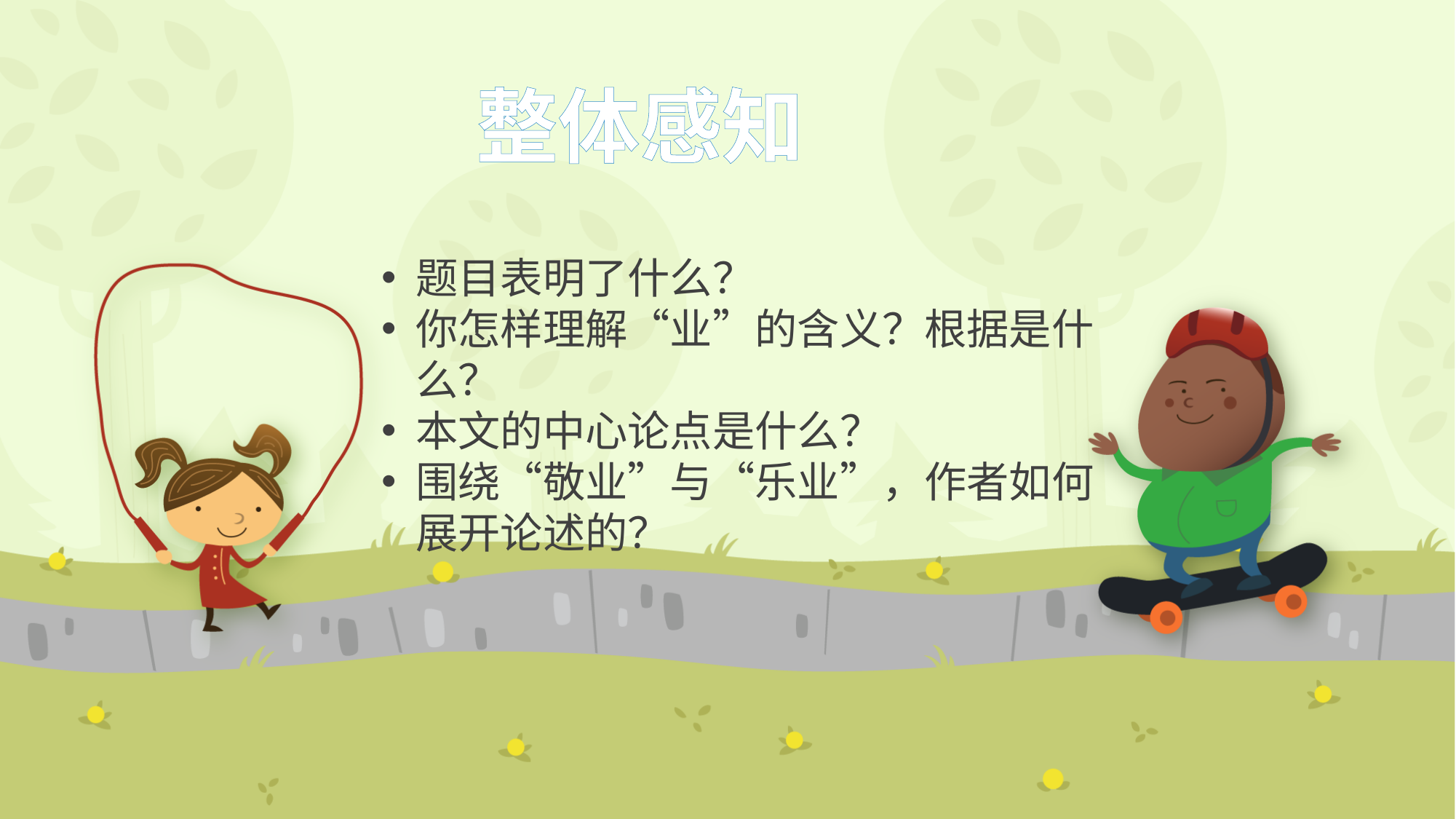

整体感知
题目表明了什么？
你怎样理解“业”的含义？根据是什么？
本文的中心论点是什么？
围绕“敬业”与“乐业”，作者如何展开论述的？